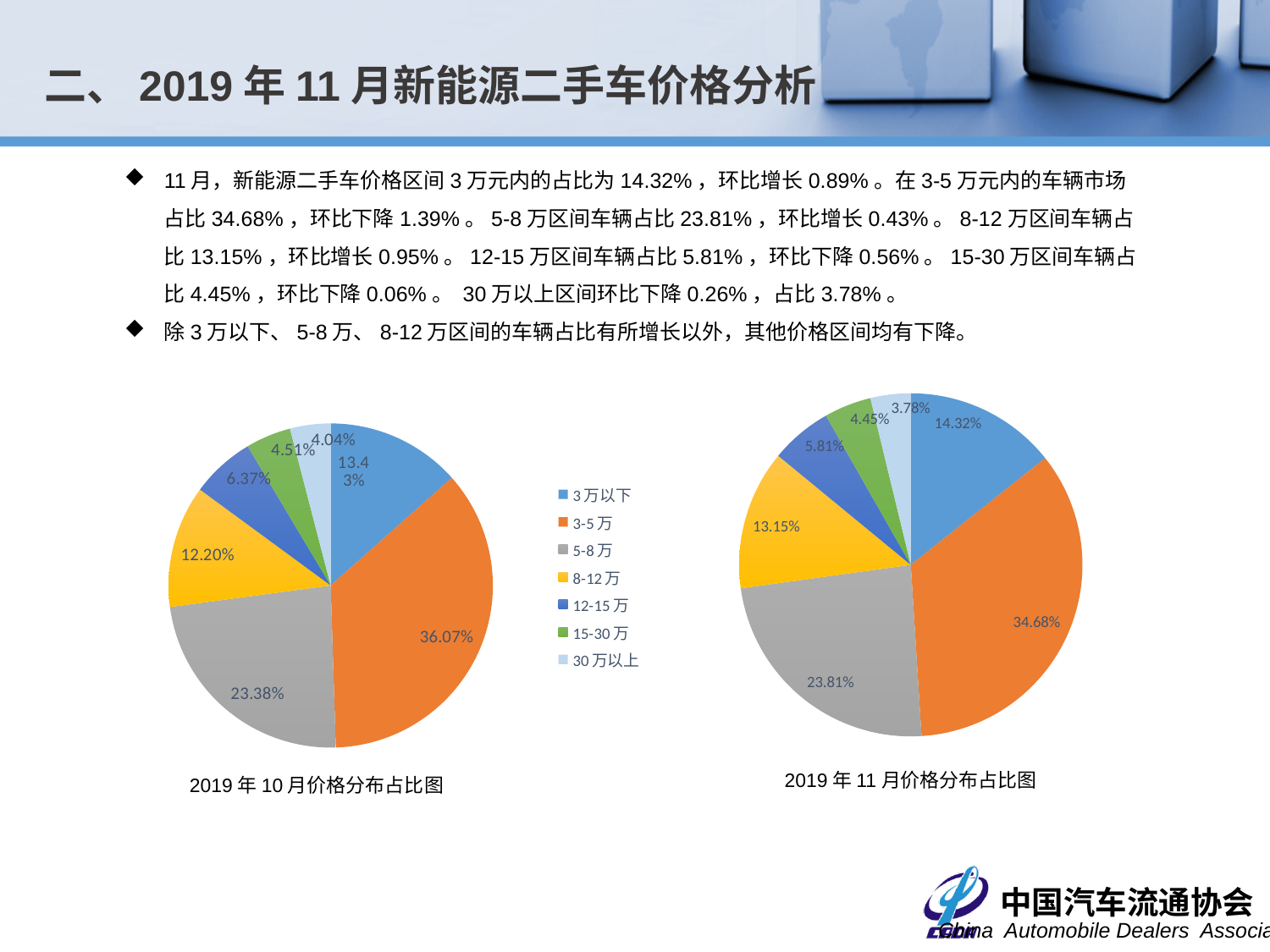

二、2019年11月新能源二手车价格分析
11月，新能源二手车价格区间3万元内的占比为14.32%，环比增长0.89%。在3-5万元内的车辆市场占比34.68%，环比下降1.39%。5-8万区间车辆占比23.81%，环比增长0.43%。8-12万区间车辆占比13.15%，环比增长0.95%。12-15万区间车辆占比5.81%，环比下降0.56%。15-30万区间车辆占比4.45%，环比下降0.06%。 30万以上区间环比下降0.26%，占比3.78%。
除3万以下、5-8万、8-12万区间的车辆占比有所增长以外，其他价格区间均有下降。

### Chart

| Category |
|---|

### Chart

| Category |  |
|---|---|
| 3万以下 | 0.1432 |
| 3-5万 | 0.3468 |
| 5-8万 | 0.2381 |
| 8-12万 | 0.1315 |
| 12-15万 | 0.0581 |
| 15-30万 | 0.0445 |
| 30万以上 | 0.0378 |

### Chart

| Category |  |
|---|---|
| 3万以下 | 0.1343 |
| 3-5万 | 0.3607 |
| 5-8万 | 0.2338 |
| 8-12万 | 0.122 |
| 12-15万 | 0.0637 |
| 15-30万 | 0.0451 |
| 30万以上 | 0.0404 |
2019年11月价格分布占比图
2019年10月价格分布占比图